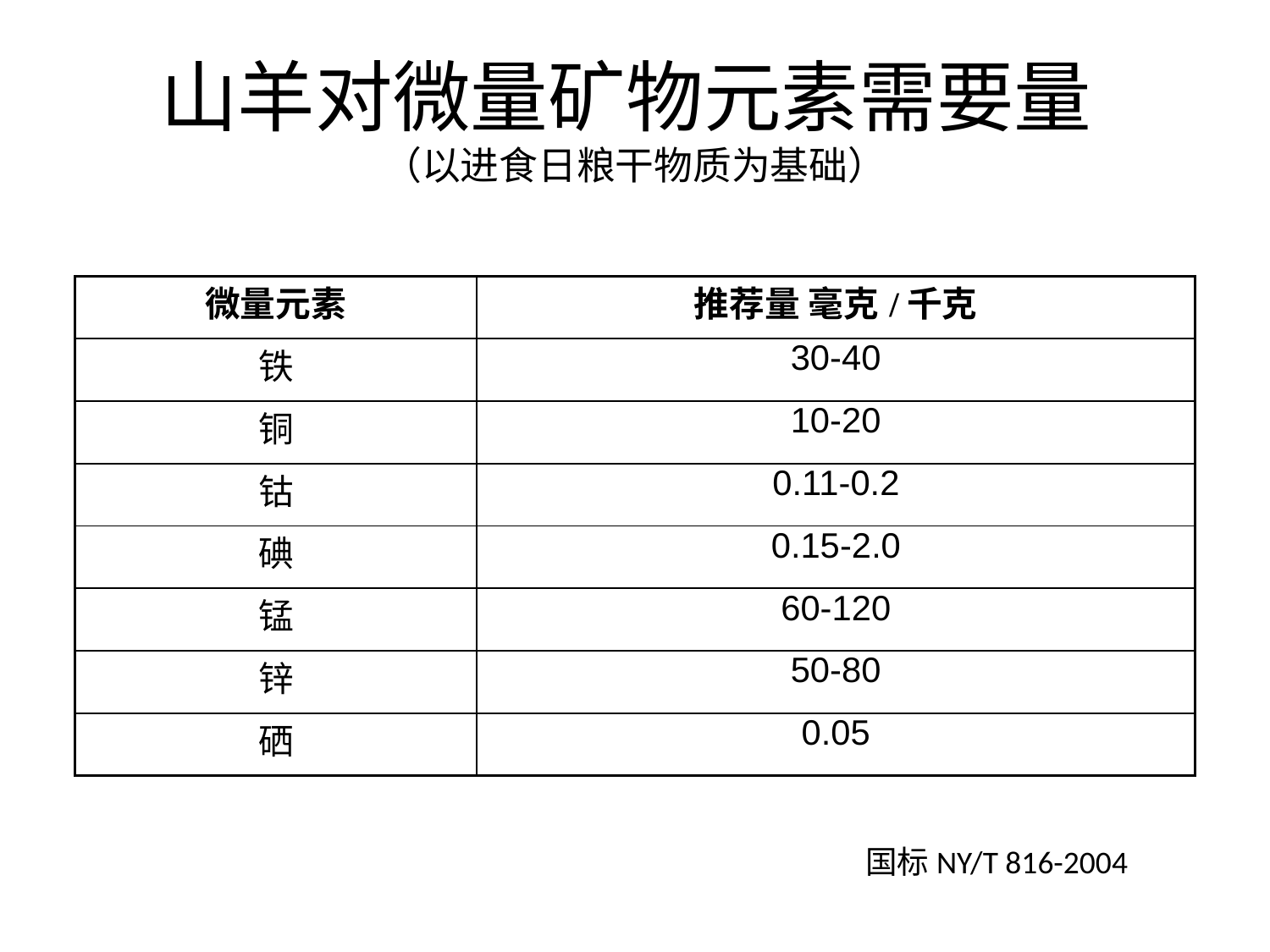

# 山羊对微量矿物元素需要量 （以进食日粮干物质为基础）
| 微量元素 | 推荐量 毫克/千克 |
| --- | --- |
| 铁 | 30-40 |
| 铜 | 10-20 |
| 钴 | 0.11-0.2 |
| 碘 | 0.15-2.0 |
| 锰 | 60-120 |
| 锌 | 50-80 |
| 硒 | 0.05 |
国标NY/T 816-2004